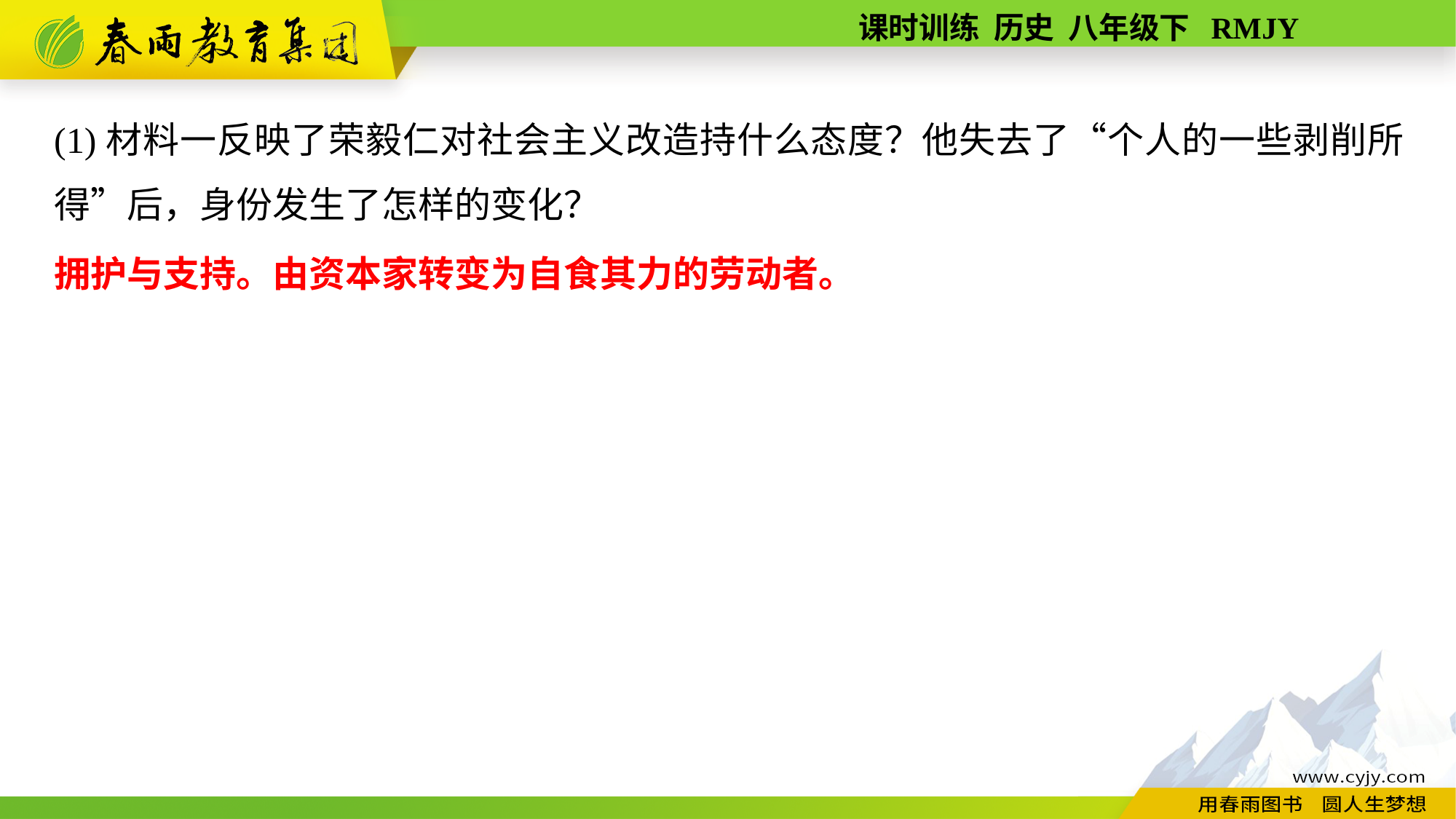

(1)材料一反映了荣毅仁对社会主义改造持什么态度？他失去了“个人的一些剥削所得”后，身份发生了怎样的变化？

拥护与支持。由资本家转变为自食其力的劳动者。